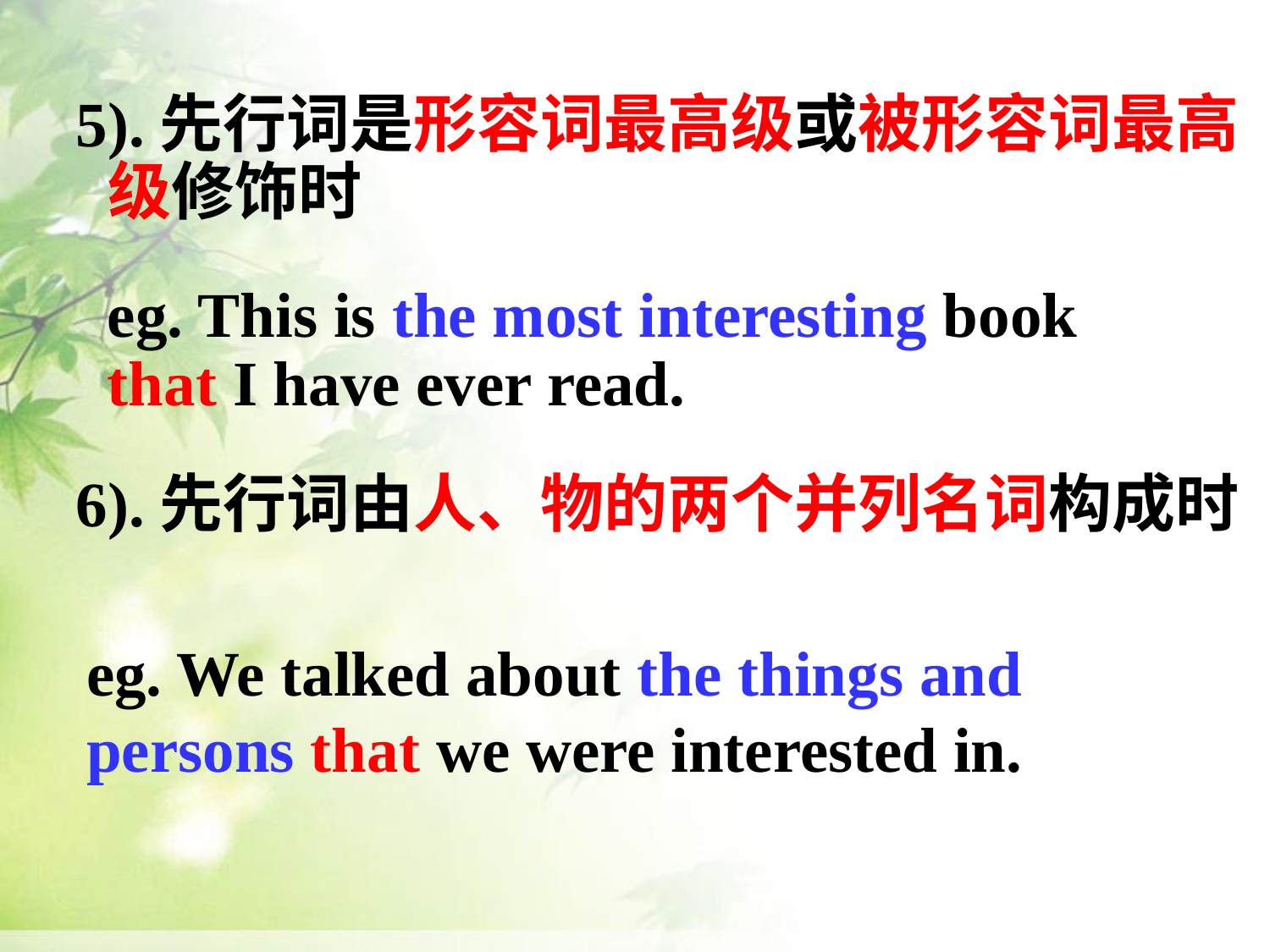

5).先行词是形容词最高级或被形容词最高级修饰时
eg. This is the most interesting book that I have ever read.
6).先行词由人、物的两个并列名词构成时
eg. We talked about the things and persons that we were interested in.